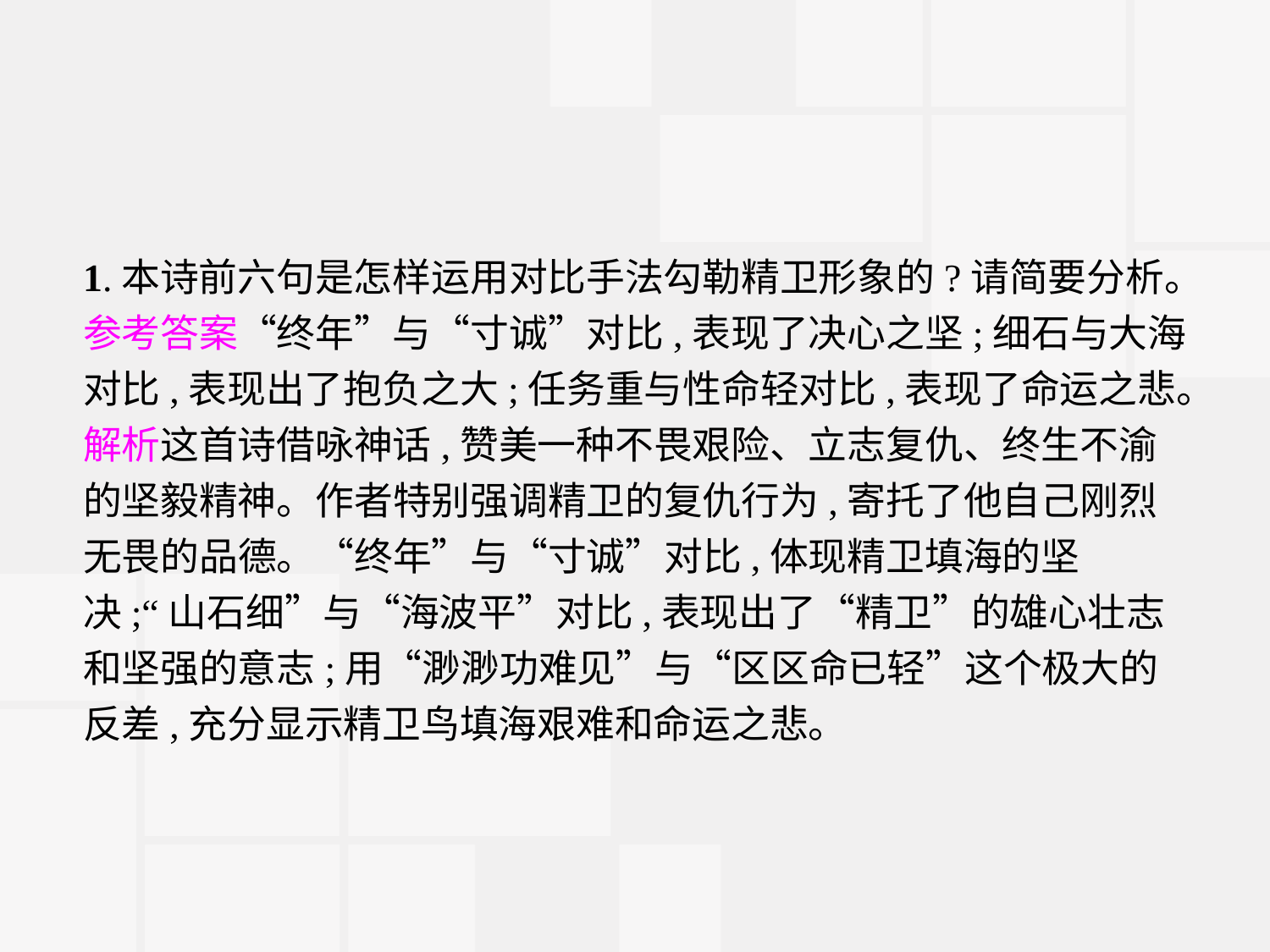

1.本诗前六句是怎样运用对比手法勾勒精卫形象的?请简要分析。
参考答案“终年”与“寸诚”对比,表现了决心之坚;细石与大海对比,表现出了抱负之大;任务重与性命轻对比,表现了命运之悲。
解析这首诗借咏神话,赞美一种不畏艰险、立志复仇、终生不渝的坚毅精神。作者特别强调精卫的复仇行为,寄托了他自己刚烈无畏的品德。“终年”与“寸诚”对比,体现精卫填海的坚决;“山石细”与“海波平”对比,表现出了“精卫”的雄心壮志和坚强的意志;用“渺渺功难见”与“区区命已轻”这个极大的反差,充分显示精卫鸟填海艰难和命运之悲。